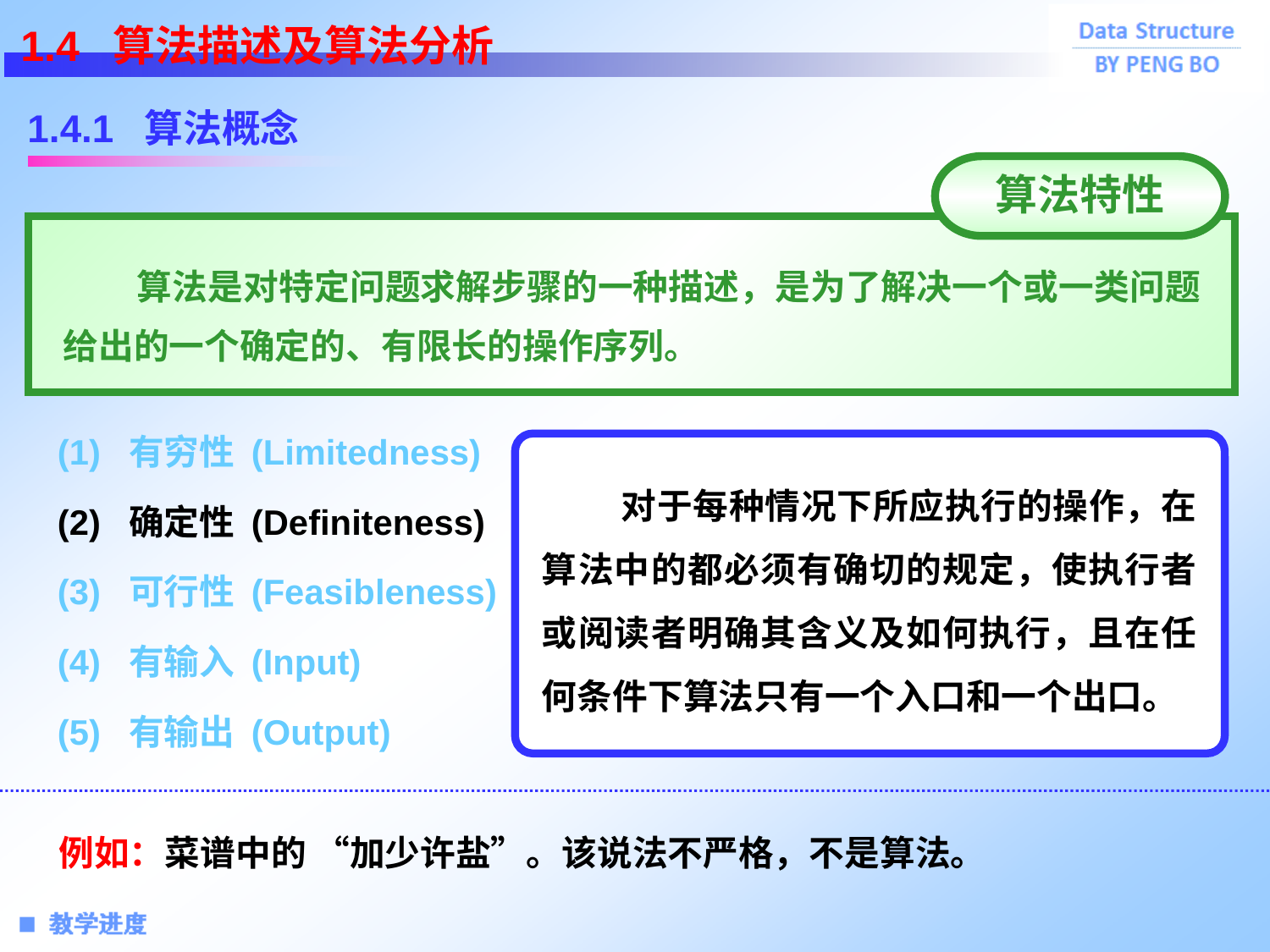

1.4  算法描述及算法分析

1.4.1  算法概念

算法特性

        算法是对特定问题求解步骤的一种描述，是为了解决一个或一类问题给出的一个确定的、有限长的操作序列。
(1)  有穷性 (Limitedness)

        对于每种情况下所应执行的操作，在算法中的都必须有确切的规定，使执行者或阅读者明确其含义及如何执行，且在任何条件下算法只有一个入口和一个出口。
(2)  确定性 (Definiteness)
(3)  可行性 (Feasibleness)
(4)  有输入 (Input)
(5)  有输出 (Output)

例如：菜谱中的 “加少许盐”。该说法不严格，不是算法。